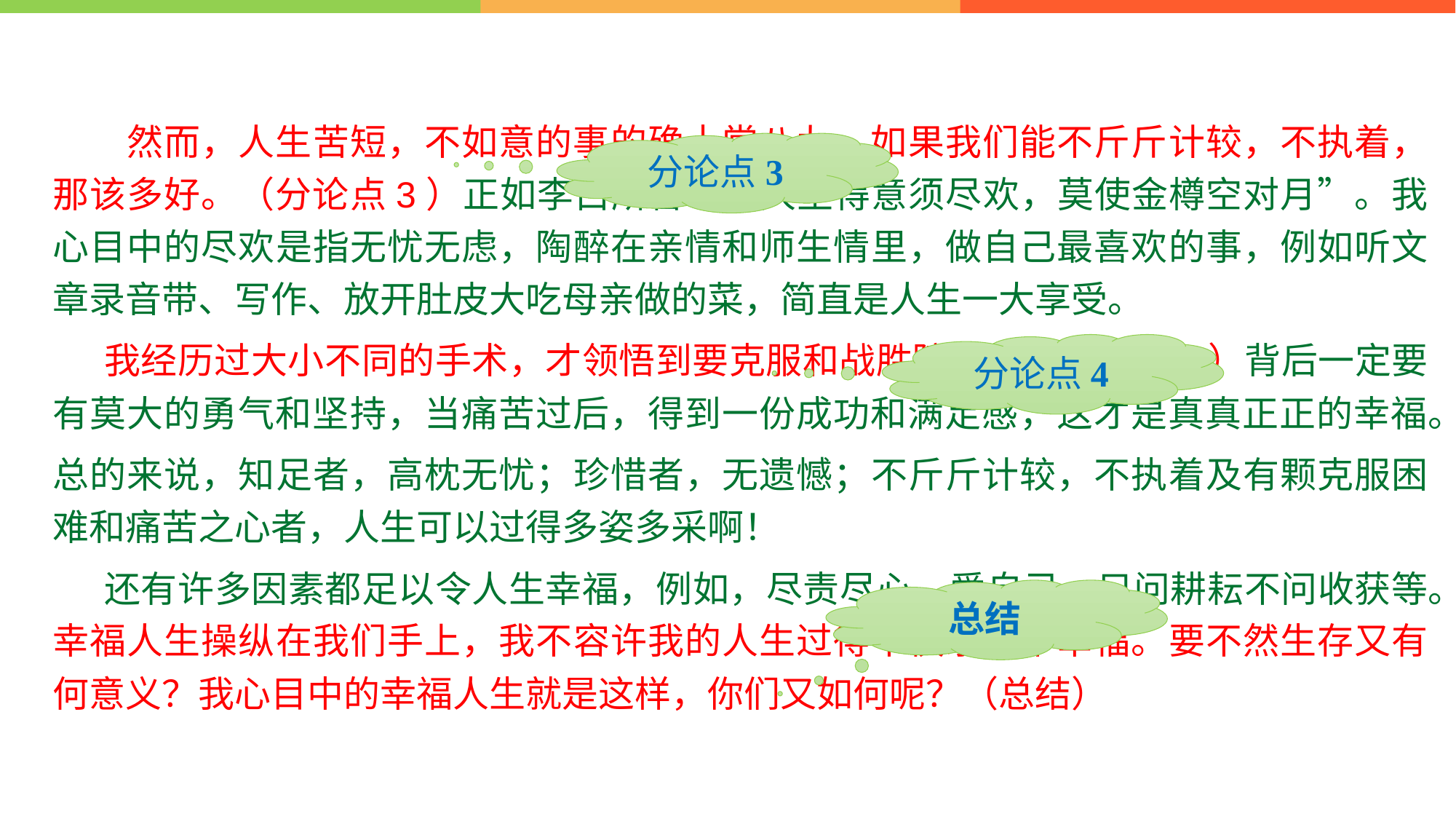

然而，人生苦短，不如意的事的确十常八九，如果我们能不斤斤计较，不执着，那该多好。（分论点3）正如李白所言：“人生得意须尽欢，莫使金樽空对月”。我心目中的尽欢是指无忧无虑，陶醉在亲情和师生情里，做自己最喜欢的事，例如听文章录音带、写作、放开肚皮大吃母亲做的菜，简直是人生一大享受。
     我经历过大小不同的手术，才领悟到要克服和战胜障碍，（分论点4）背后一定要有莫大的勇气和坚持，当痛苦过后，得到一份成功和满足感，这才是真真正正的幸福。
总的来说，知足者，高枕无忧；珍惜者，无遗憾；不斤斤计较，不执着及有颗克服困难和痛苦之心者，人生可以过得多姿多采啊！
     还有许多因素都足以令人生幸福，例如，尽责尽心、爱自己、只问耕耘不问收获等。幸福人生操纵在我们手上，我不容许我的人生过得不快乐、不幸福。要不然生存又有何意义？我心目中的幸福人生就是这样，你们又如何呢？（总结）

分论点3
分论点4
总结